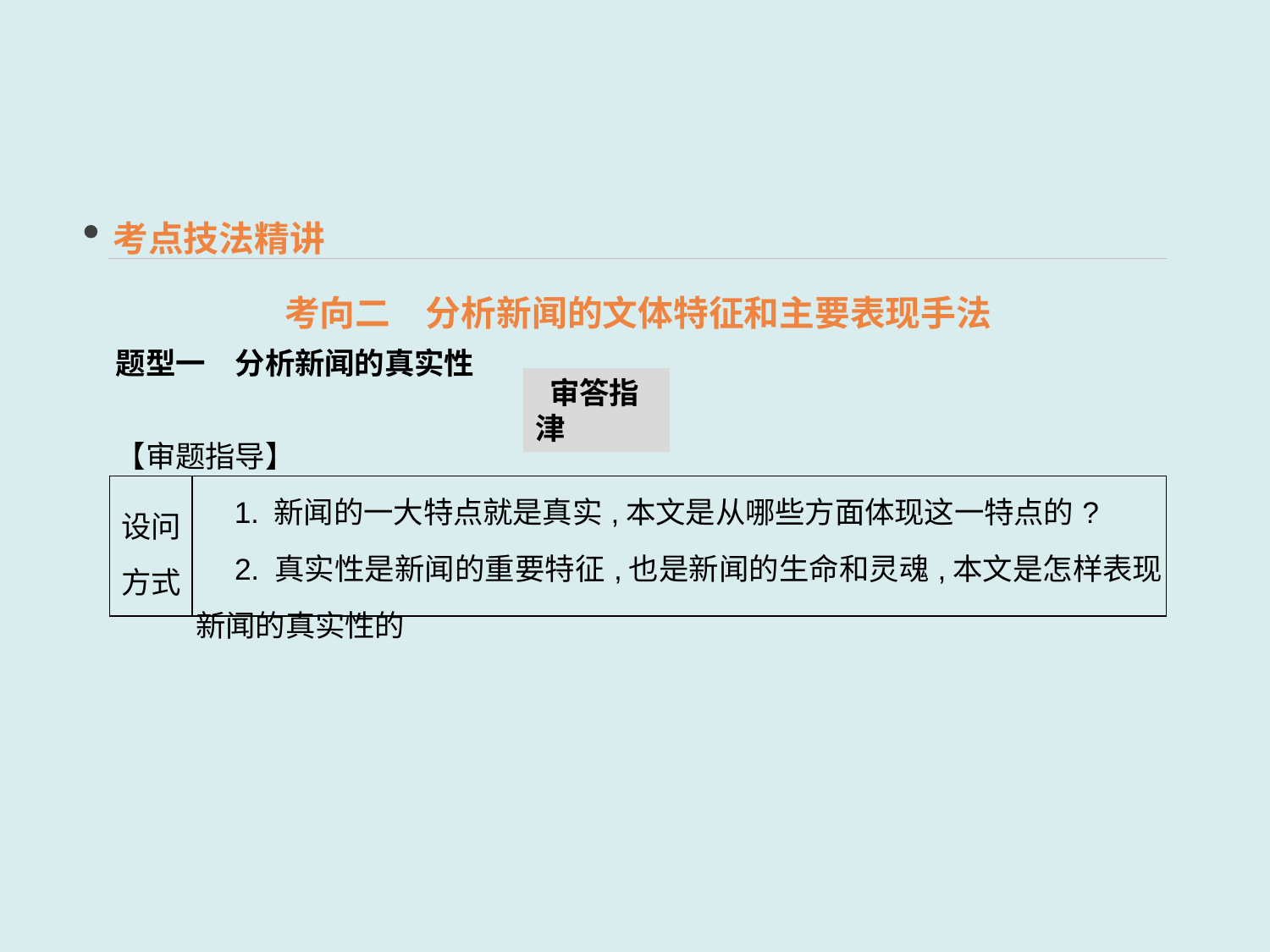

考点技法精讲

考向二　分析新闻的文体特征和主要表现手法
题型一　分析新闻的真实性

【审题指导】
 审答指津
| 设问 方式 | 1. 新闻的一大特点就是真实,本文是从哪些方面体现这一特点的? 　2. 真实性是新闻的重要特征,也是新闻的生命和灵魂,本文是怎样表现新闻的真实性的 |
| --- | --- |